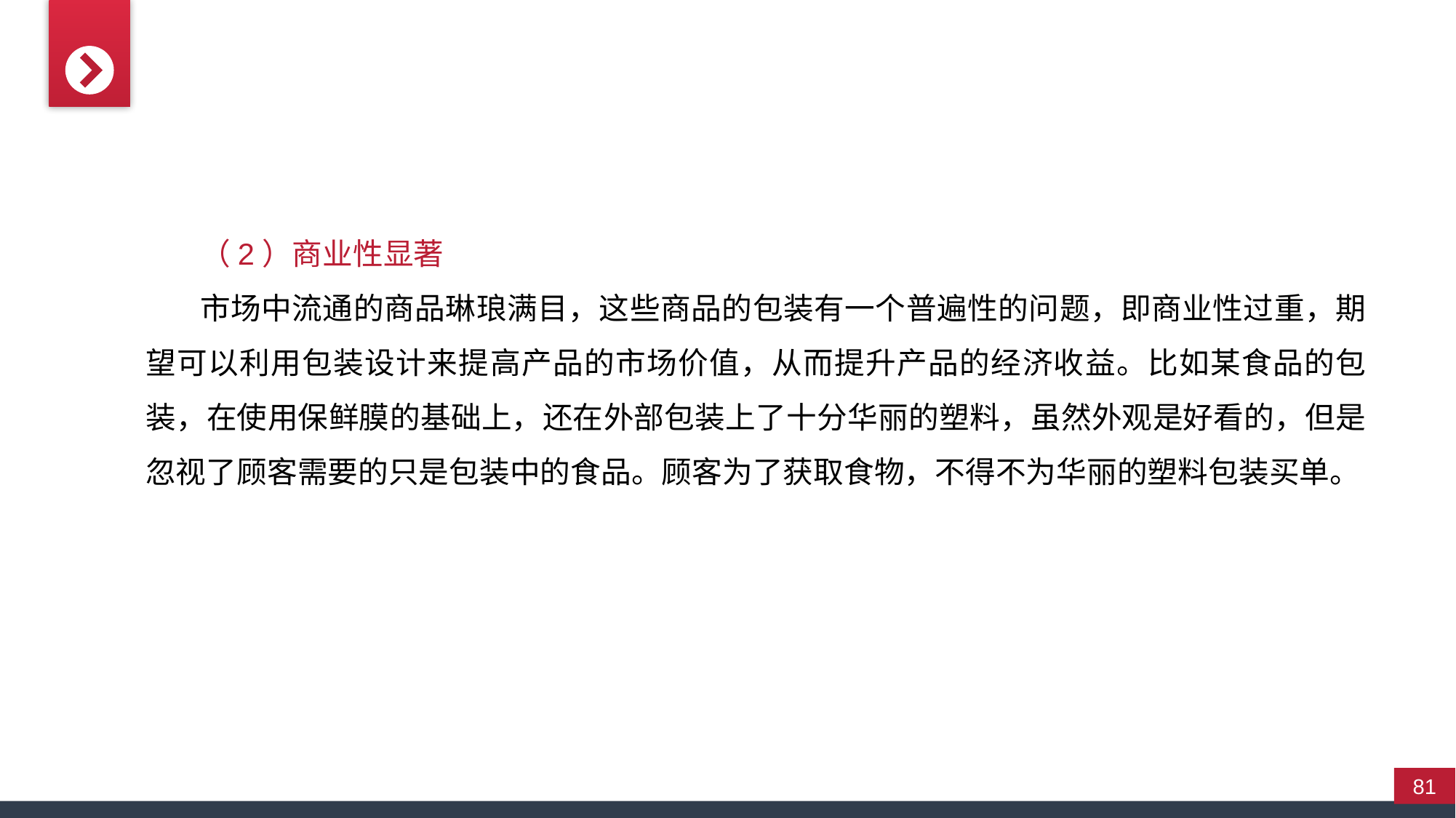

（2）商业性显著
市场中流通的商品琳琅满目，这些商品的包装有一个普遍性的问题，即商业性过重，期望可以利用包装设计来提高产品的市场价值，从而提升产品的经济收益。比如某食品的包装，在使用保鲜膜的基础上，还在外部包装上了十分华丽的塑料，虽然外观是好看的，但是忽视了顾客需要的只是包装中的食品。顾客为了获取食物，不得不为华丽的塑料包装买单。